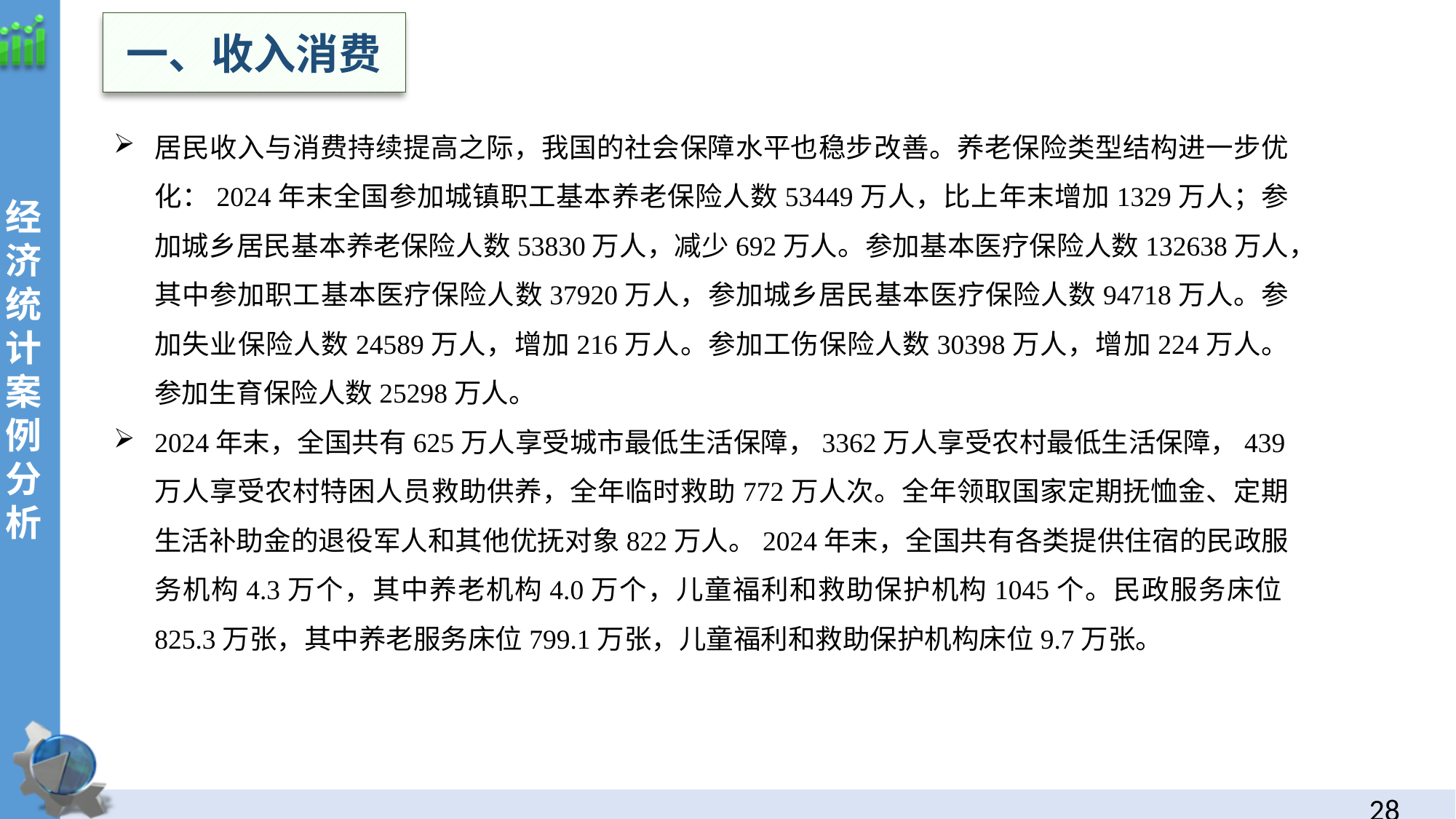

一、收入消费

居民收入与消费持续提高之际，我国的社会保障水平也稳步改善。养老保险类型结构进一步优化：2024年末全国参加城镇职工基本养老保险人数53449万人，比上年末增加1329万人；参加城乡居民基本养老保险人数53830万人，减少692万人。参加基本医疗保险人数132638万人，其中参加职工基本医疗保险人数37920万人，参加城乡居民基本医疗保险人数94718万人。参加失业保险人数24589万人，增加216万人。参加工伤保险人数30398万人，增加224万人。参加生育保险人数25298万人。
2024年末，全国共有625万人享受城市最低生活保障，3362万人享受农村最低生活保障，439万人享受农村特困人员救助供养，全年临时救助772万人次。全年领取国家定期抚恤金、定期生活补助金的退役军人和其他优抚对象822万人。2024年末，全国共有各类提供住宿的民政服务机构4.3万个，其中养老机构4.0万个，儿童福利和救助保护机构1045个。民政服务床位825.3万张，其中养老服务床位799.1万张，儿童福利和救助保护机构床位9.7万张。

经
济统计案例分析
28